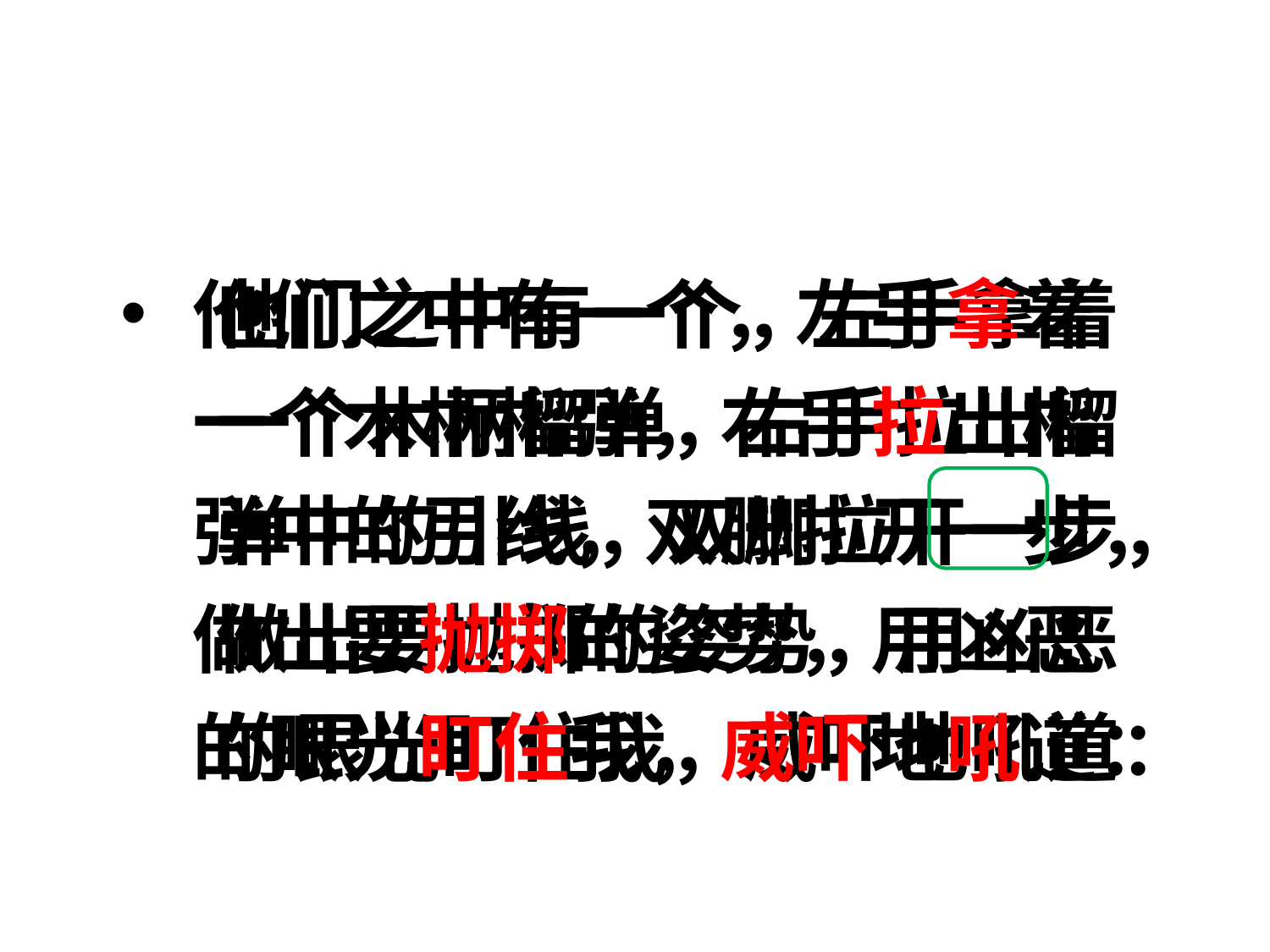

他们之中有一个，左手拿着一个木柄榴弹，右手拉出榴弹中的引线，双脚拉开一步，做出要抛掷的姿势，用凶恶的眼光盯住我，威吓地吼道：
他们之中有一个，左手拿着一个木柄榴弹，右手拉出榴弹中的引线，双脚拉开一步，做出要抛掷的姿势，用凶恶的眼光盯住我，威吓地吼道：